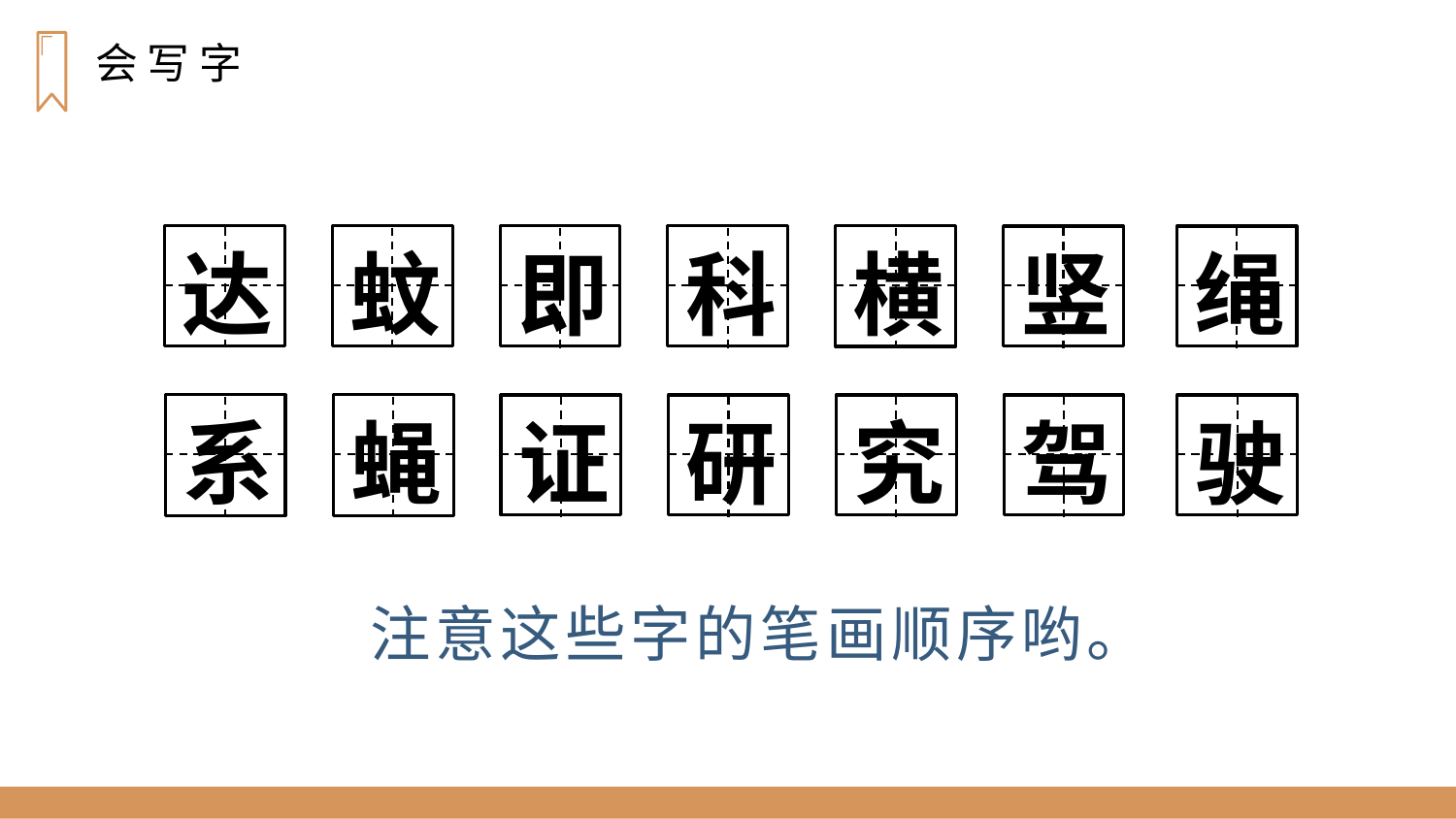

会 写 字

达

蚊

即

科

横

竖

绳

系

蝇

证

研

究

驾

驶
注意这些字的笔画顺序哟。